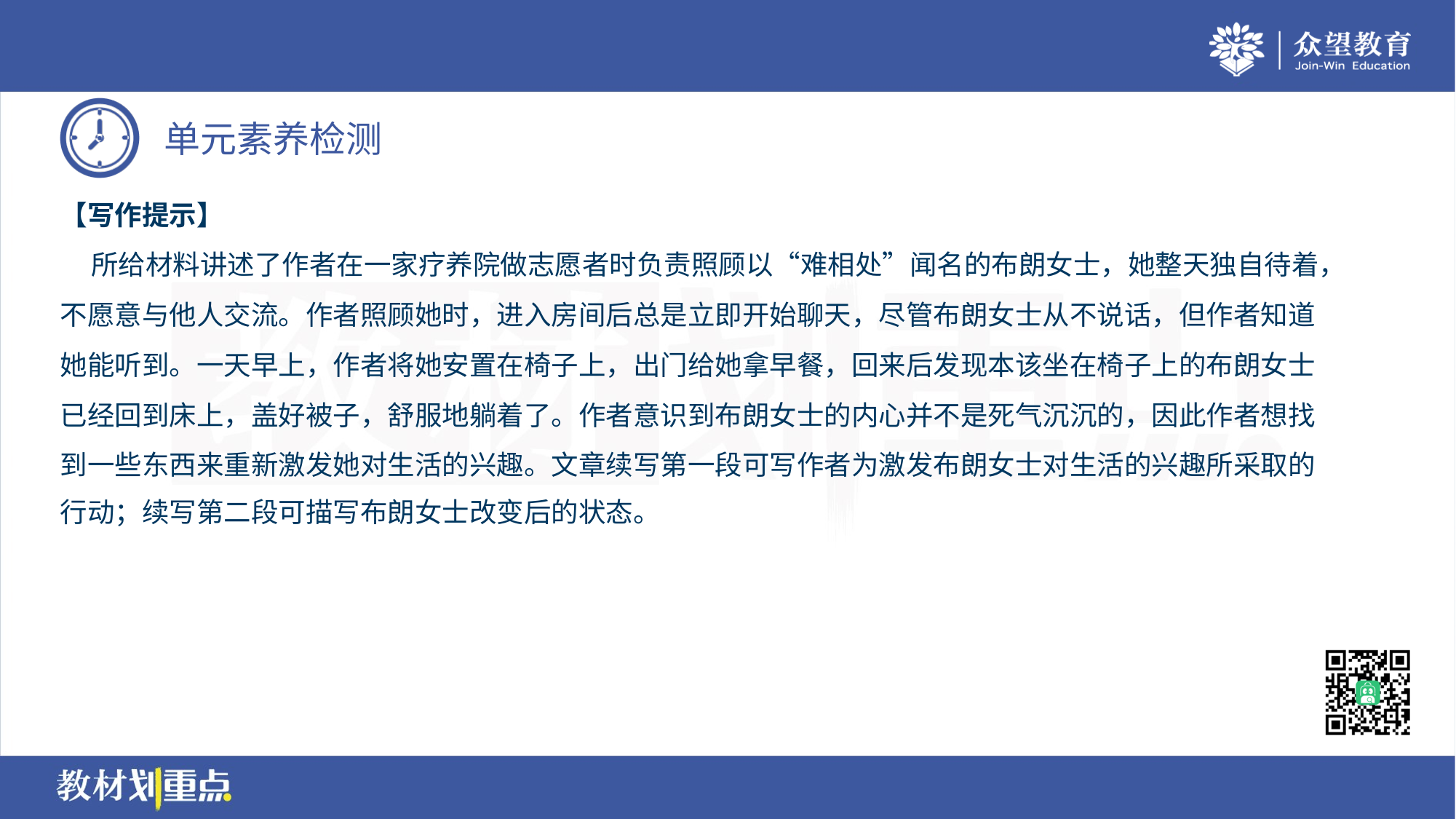

【写作提示】
    所给材料讲述了作者在一家疗养院做志愿者时负责照顾以“难相处”闻名的布朗女士，她整天独自待着，
不愿意与他人交流。作者照顾她时，进入房间后总是立即开始聊天，尽管布朗女士从不说话，但作者知道
她能听到。一天早上，作者将她安置在椅子上，出门给她拿早餐，回来后发现本该坐在椅子上的布朗女士
已经回到床上，盖好被子，舒服地躺着了。作者意识到布朗女士的内心并不是死气沉沉的，因此作者想找
到一些东西来重新激发她对生活的兴趣。文章续写第一段可写作者为激发布朗女士对生活的兴趣所采取的
行动；续写第二段可描写布朗女士改变后的状态。